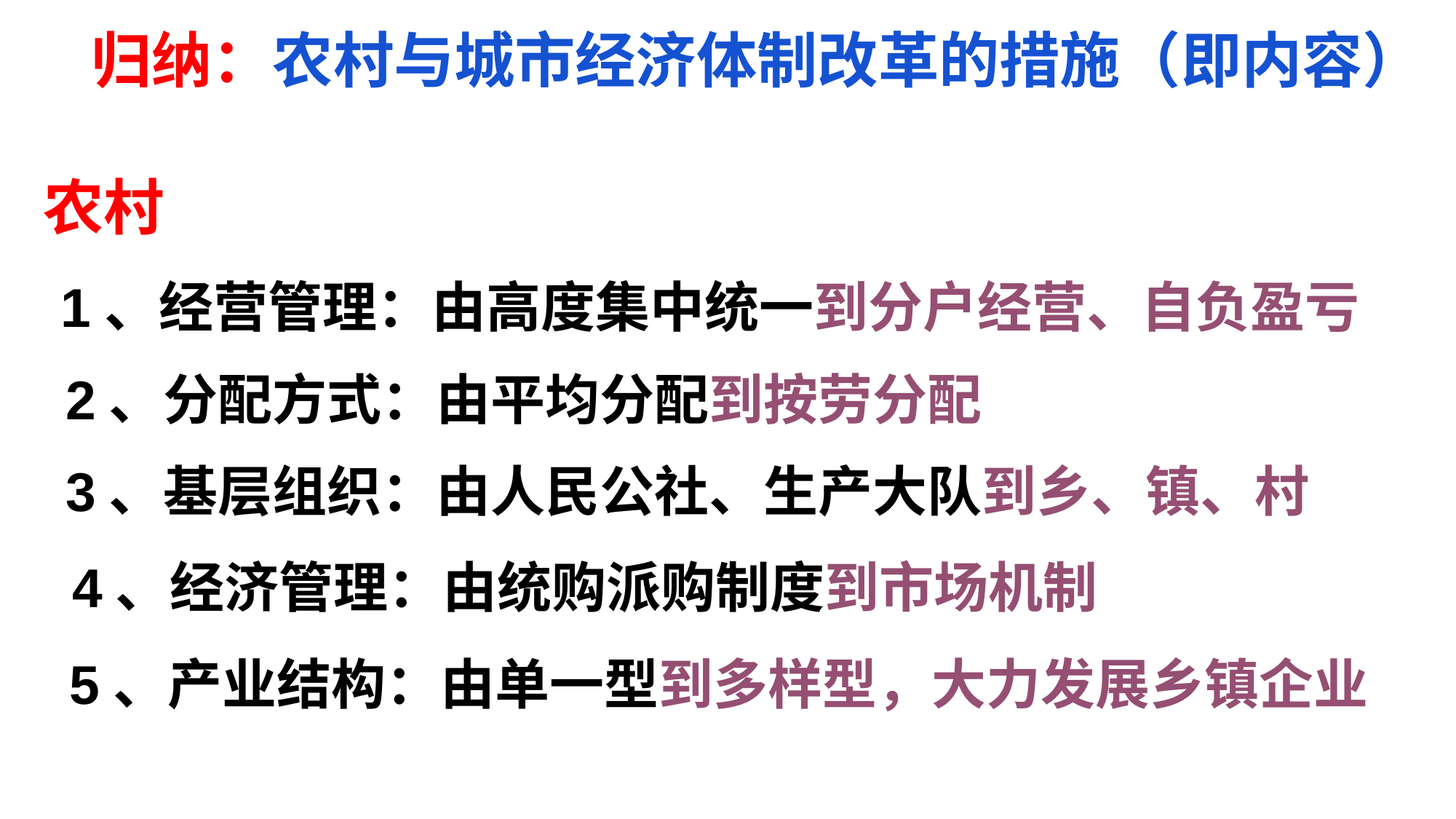

归纳：农村与城市经济体制改革的措施（即内容）
农村
1、经营管理：由高度集中统一到分户经营、自负盈亏
2、分配方式：由平均分配到按劳分配
3、基层组织：由人民公社、生产大队到乡、镇、村
4、经济管理：由统购派购制度到市场机制
5、产业结构：由单一型到多样型，大力发展乡镇企业